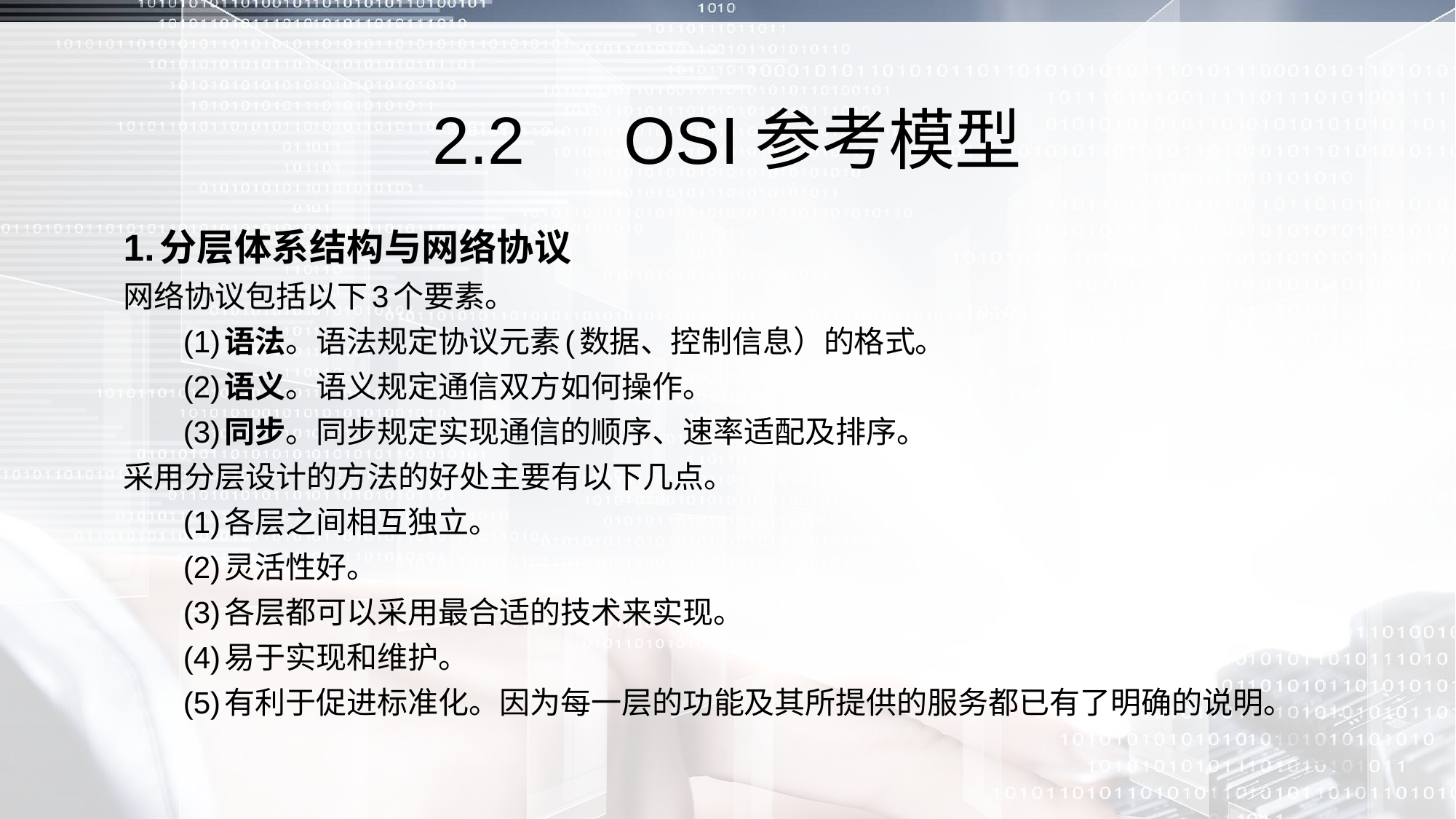

# 2.2　OSI参考模型
1.分层体系结构与网络协议
网络协议包括以下3个要素。
       (1)语法。语法规定协议元素(数据、控制信息）的格式。
       (2)语义。语义规定通信双方如何操作。
       (3)同步。同步规定实现通信的顺序、速率适配及排序。
采用分层设计的方法的好处主要有以下几点。
       (1)各层之间相互独立。
       (2)灵活性好。
       (3)各层都可以采用最合适的技术来实现。
       (4)易于实现和维护。
       (5)有利于促进标准化。因为每一层的功能及其所提供的服务都已有了明确的说明。